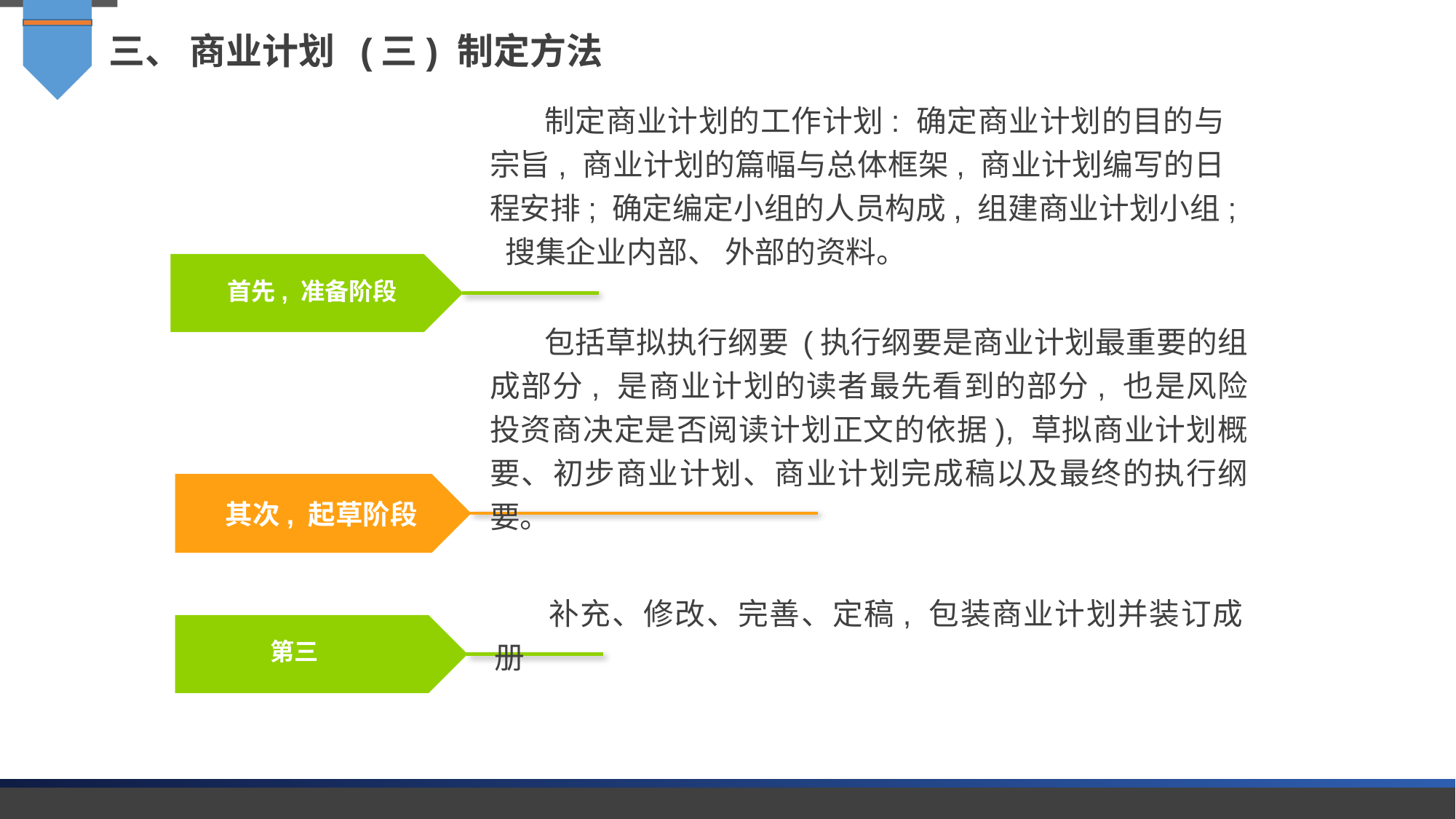

三、 商业计划  (三) 制定方法
制定商业计划的工作计划: 确定商业计划的目的与宗旨, 商业计划的篇幅与总体框架, 商业计划编写的日程安排; 确定编定小组的人员构成, 组建商业计划小组; 搜集企业内部、 外部的资料。

首先, 准备阶段
包括草拟执行纲要 (执行纲要是商业计划最重要的组成部分, 是商业计划的读者最先看到的部分, 也是风险投资商决定是否阅读计划正文的依据), 草拟商业计划概要、初步商业计划、商业计划完成稿以及最终的执行纲要。

其次, 起草阶段
补充、修改、完善、定稿, 包装商业计划并装订成册

第三